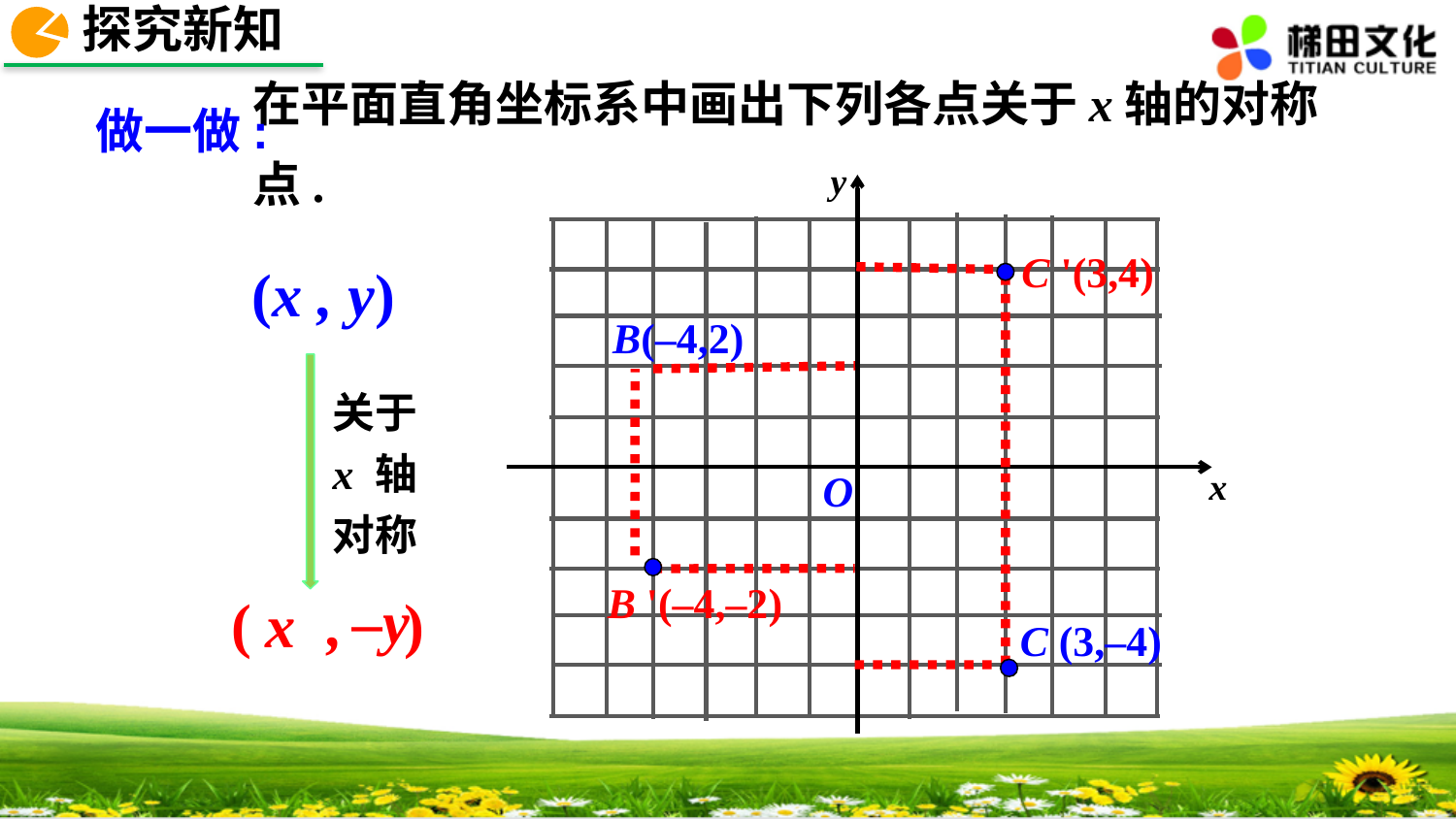

探究新知

在平面直角坐标系中画出下列各点关于x轴的对称点.
做一做:
y
x
O
C '(3,4)
(x , y)

B(–4,2)

关于 x 轴
对称

B '(–4,–2)
–y
(     ,    )
x
C (3,–4)